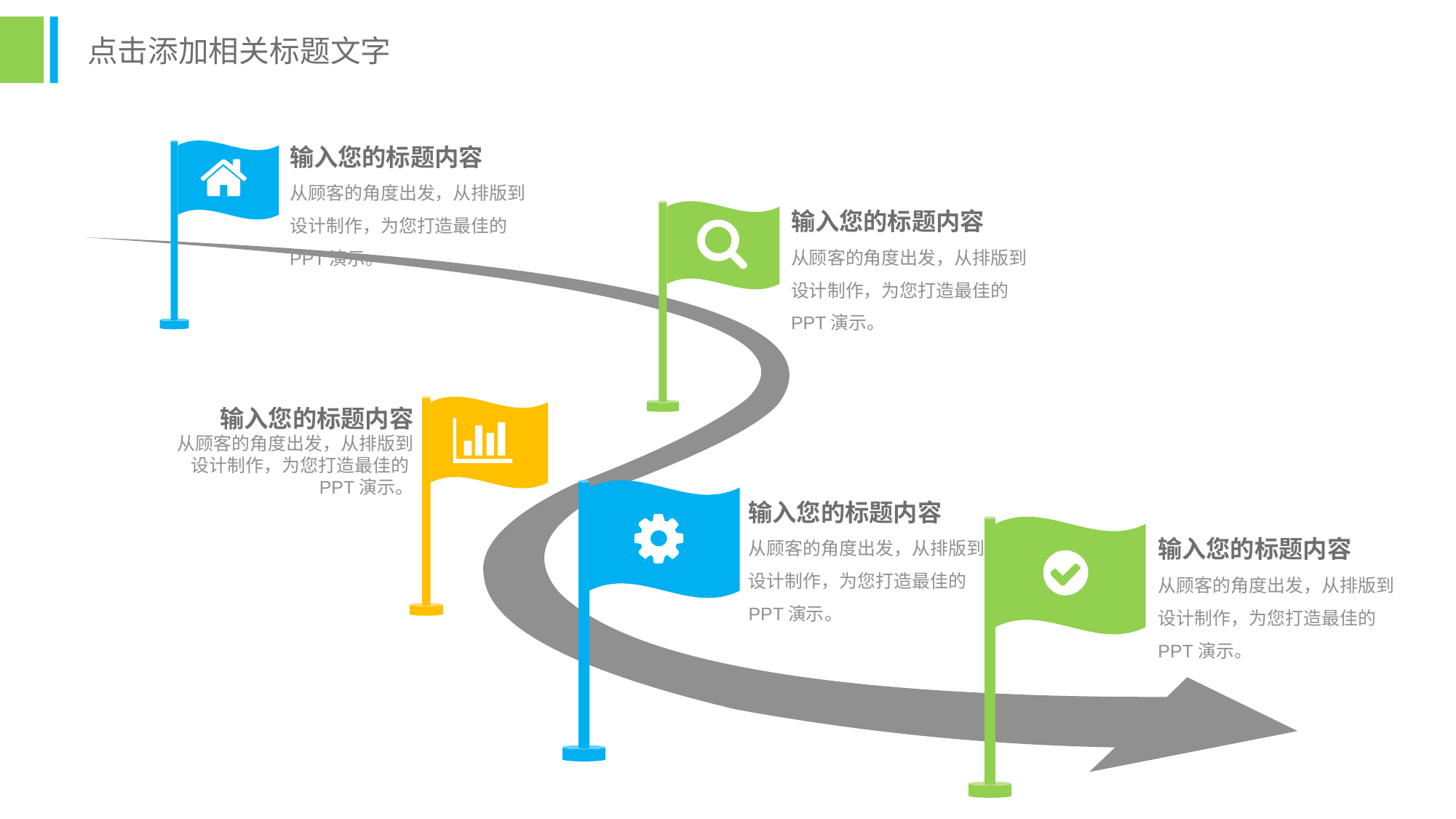

点击添加相关标题文字
输入您的标题内容
从顾客的角度出发，从排版到设计制作，为您打造最佳的PPT演示。

输入您的标题内容
从顾客的角度出发，从排版到设计制作，为您打造最佳的PPT演示。

输入您的标题内容
从顾客的角度出发，从排版到设计制作，为您打造最佳的PPT演示。

输入您的标题内容
从顾客的角度出发，从排版到设计制作，为您打造最佳的PPT演示。

输入您的标题内容
从顾客的角度出发，从排版到设计制作，为您打造最佳的PPT演示。